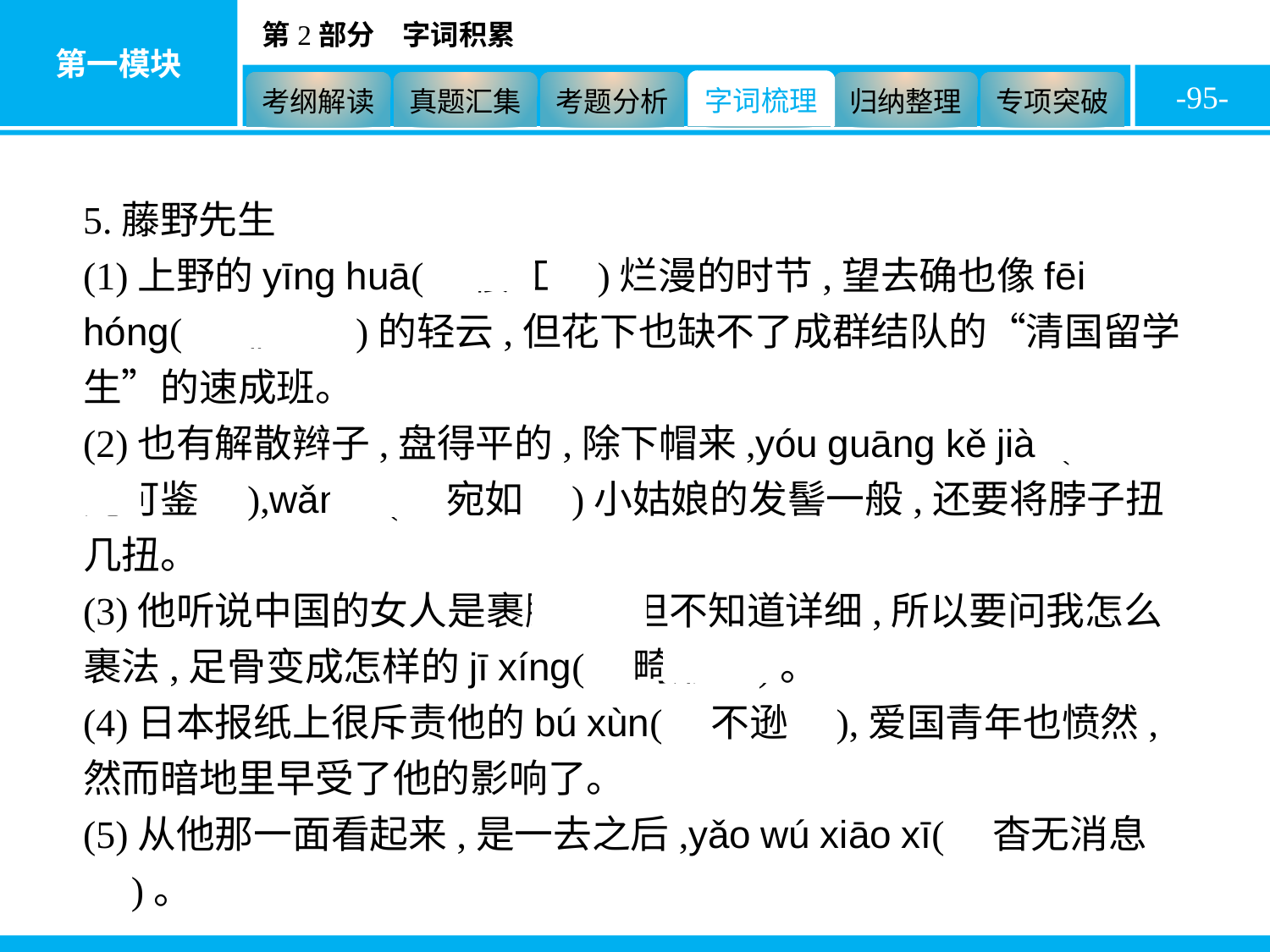

-95-
5.藤野先生
(1)上野的yīng huā(　樱红　)烂漫的时节,望去确也像fēi hóng(　绯红　)的轻云,但花下也缺不了成群结队的“清国留学生”的速成班。
(2)也有解散辫子,盘得平的,除下帽来,yóu guāng kě jiàn(　油光可鉴　),wǎn rú(　宛如　)小姑娘的发髻一般,还要将脖子扭几扭。
(3)他听说中国的女人是裹脚的,但不知道详细,所以要问我怎么裹法,足骨变成怎样的jī xíng(　畸形　)。
(4)日本报纸上很斥责他的bú xùn(　不逊　),爱国青年也愤然,然而暗地里早受了他的影响了。
(5)从他那一面看起来,是一去之后,yǎo wú xiāo xī(　杳无消息　)。